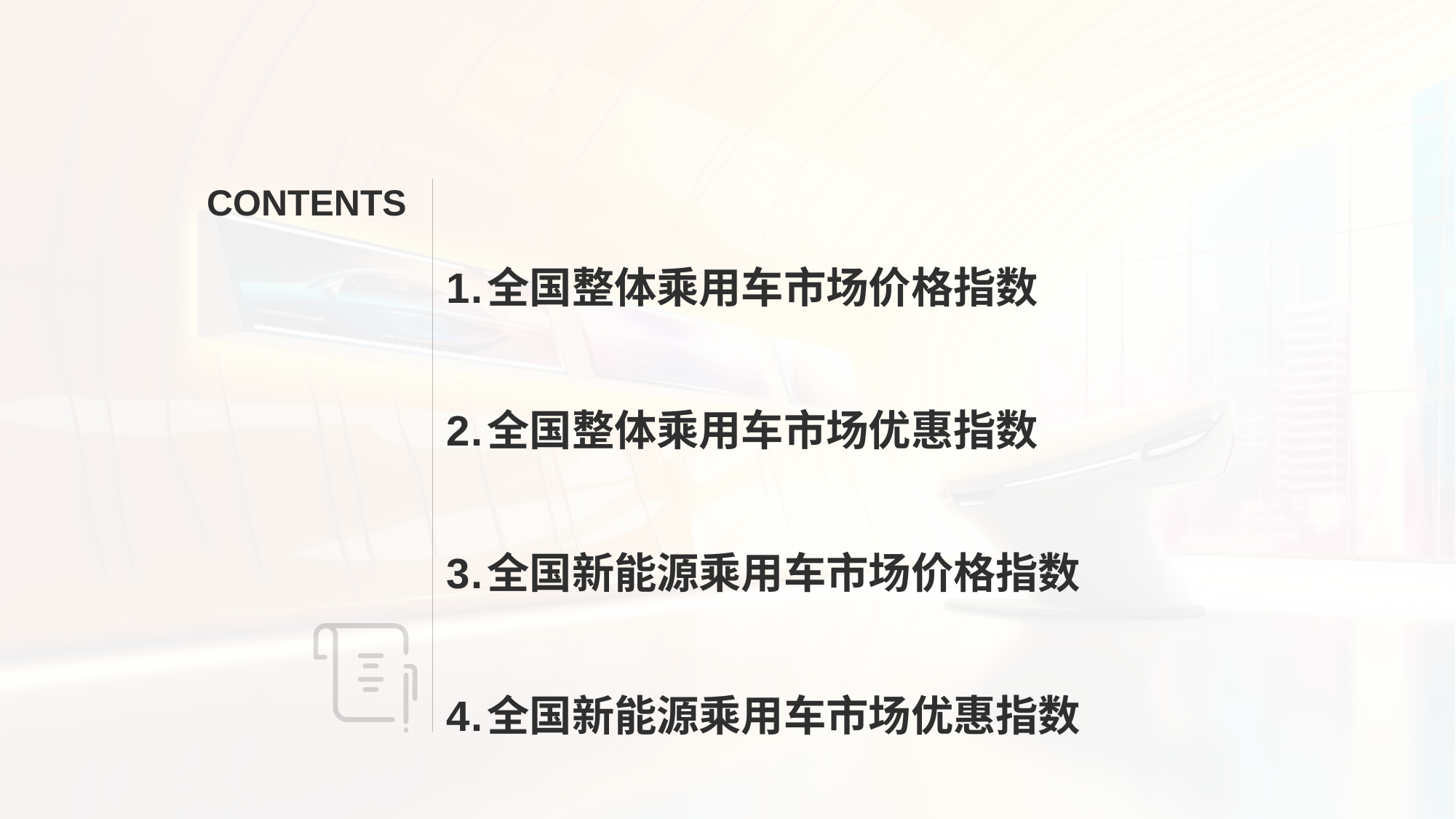

全国整体乘用车市场价格指数
全国整体乘用车市场优惠指数
全国新能源乘用车市场价格指数
全国新能源乘用车市场优惠指数

CONTENTS